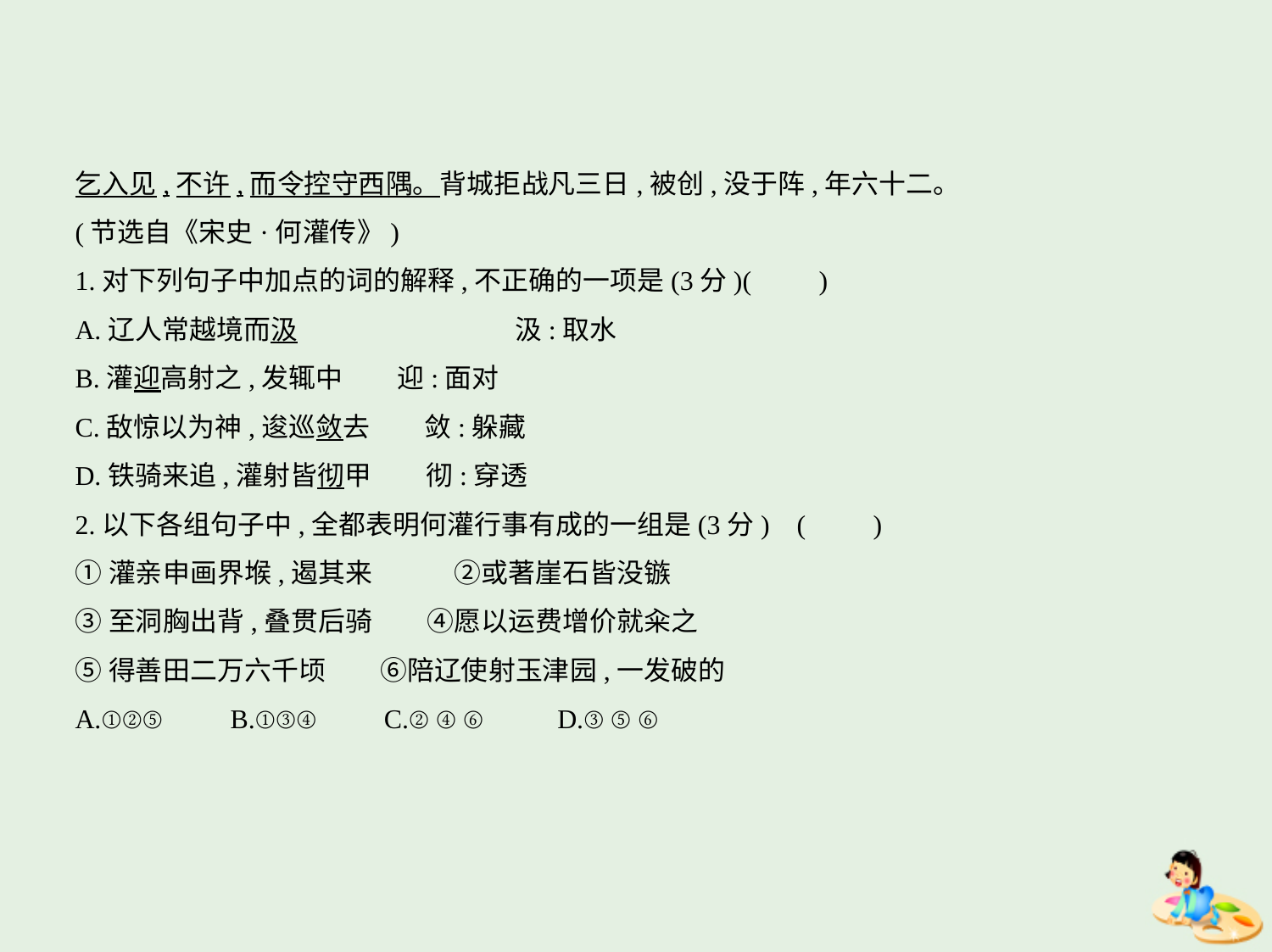

乞入见,不许,而令控守西隅。背城拒战凡三日,被创,没于阵,年六十二。
(节选自《宋史·何灌传》)
1.对下列句子中加点的词的解释,不正确的一项是(3分)(　　)
A.辽人常越境而汲　　　　　　　　汲:取水
B.灌迎高射之,发辄中　　迎:面对
C.敌惊以为神,逡巡敛去　　敛:躲藏
D.铁骑来追,灌射皆彻甲　　彻:穿透
2.以下各组句子中,全都表明何灌行事有成的一组是(3分) (　　)
①灌亲申画界堠,遏其来　　　②或著崖石皆没镞
③至洞胸出背,叠贯后骑　　④愿以运费增价就籴之
⑤得善田二万六千顷　　⑥陪辽使射玉津园,一发破的
A.①②⑤　　B.①③④　　C.②④⑥　　D.③⑤⑥